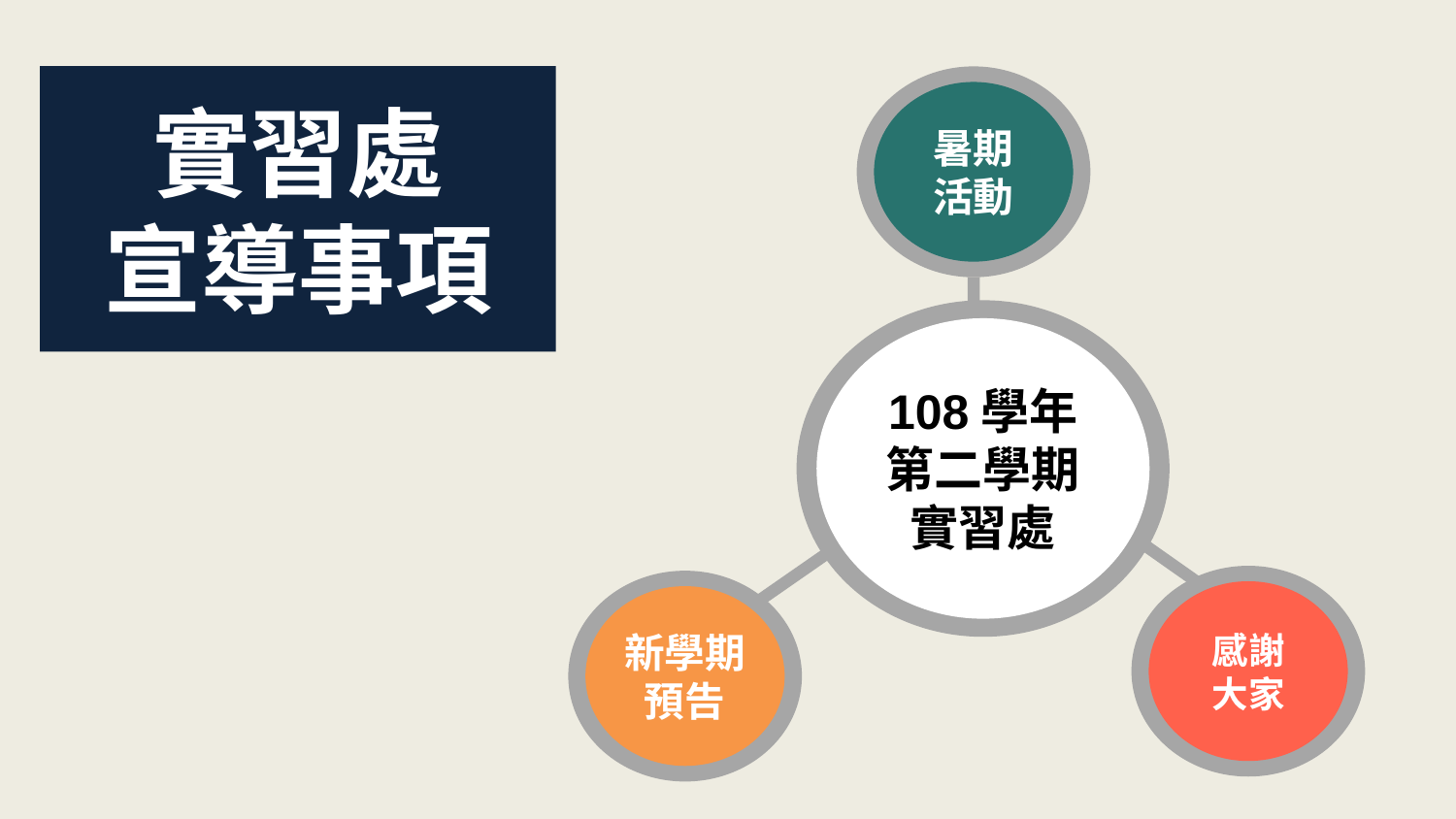

實習處
宣導事項

暑期
活動

108學年
第二學期
實習處

感謝
大家

新學期
預告